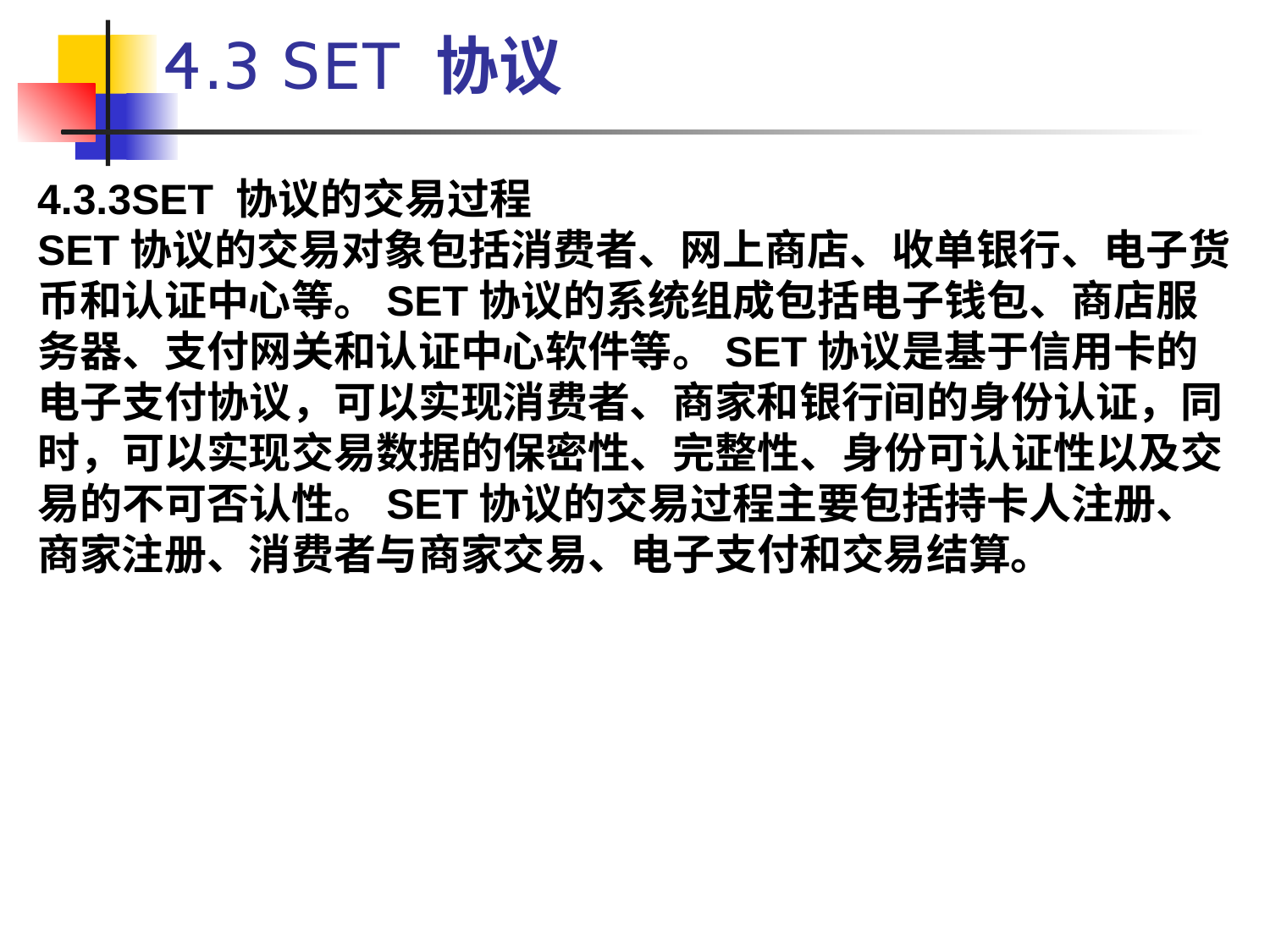

4.3 SET 协议
4.3.3SET 协议的交易过程
SET协议的交易对象包括消费者、网上商店、收单银行、电子货币和认证中心等。SET协议的系统组成包括电子钱包、商店服务器、支付网关和认证中心软件等。SET协议是基于信用卡的电子支付协议，可以实现消费者、商家和银行间的身份认证，同时，可以实现交易数据的保密性、完整性、身份可认证性以及交易的不可否认性。SET协议的交易过程主要包括持卡人注册、商家注册、消费者与商家交易、电子支付和交易结算。